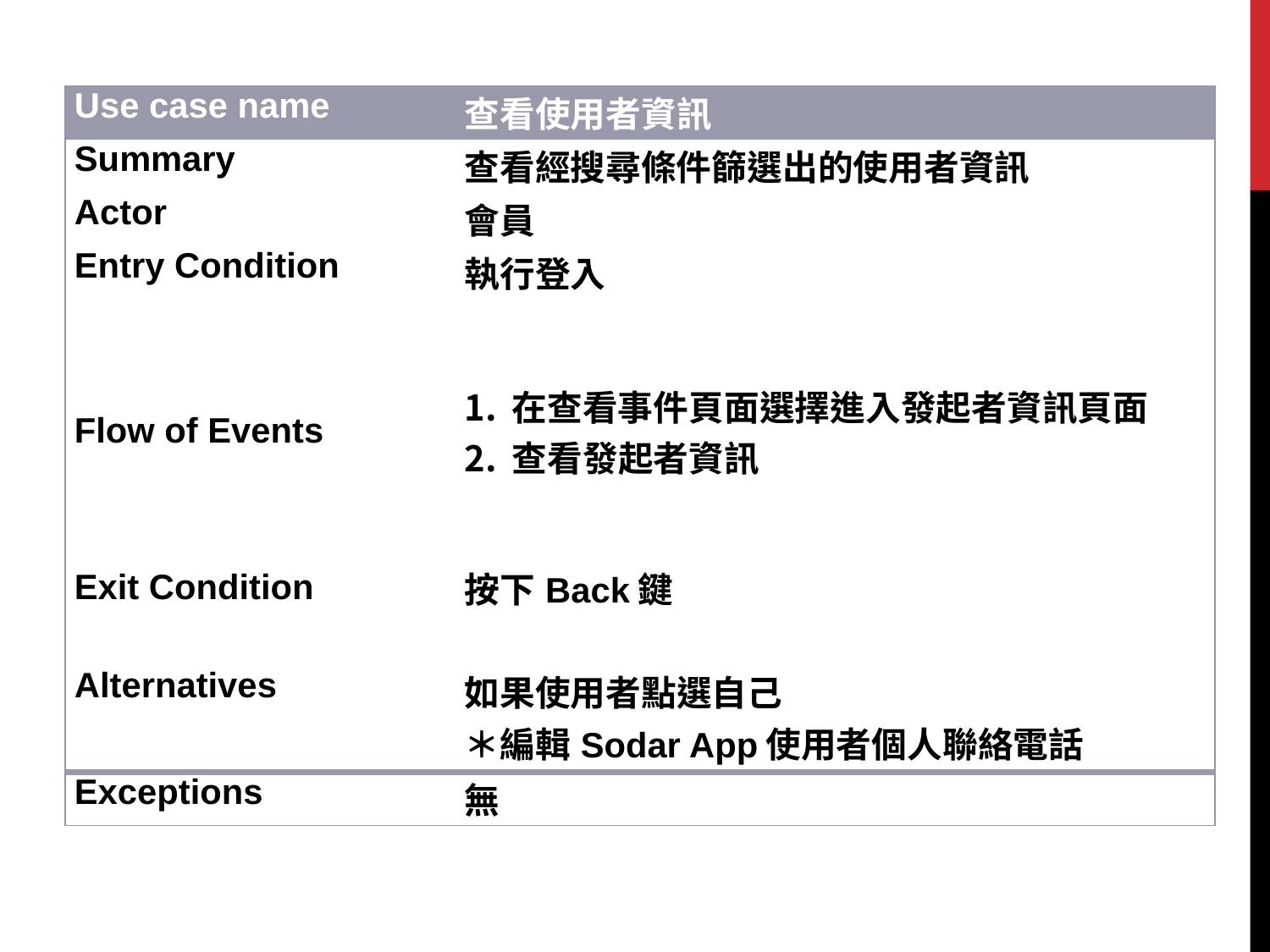

| Use case name | 查看使用者資訊 |
| --- | --- |
| Summary | 查看經搜尋條件篩選出的使用者資訊 |
| Actor | 會員 |
| Entry Condition | 執行登入 |
| Flow of Events | 在查看事件頁面選擇進入發起者資訊頁面 查看發起者資訊 |
| Exit Condition | 按下Back鍵 |
| Alternatives | 如果使用者點選自己 ＊編輯Sodar App使用者個人聯絡電話 |
| Exceptions | 無 |